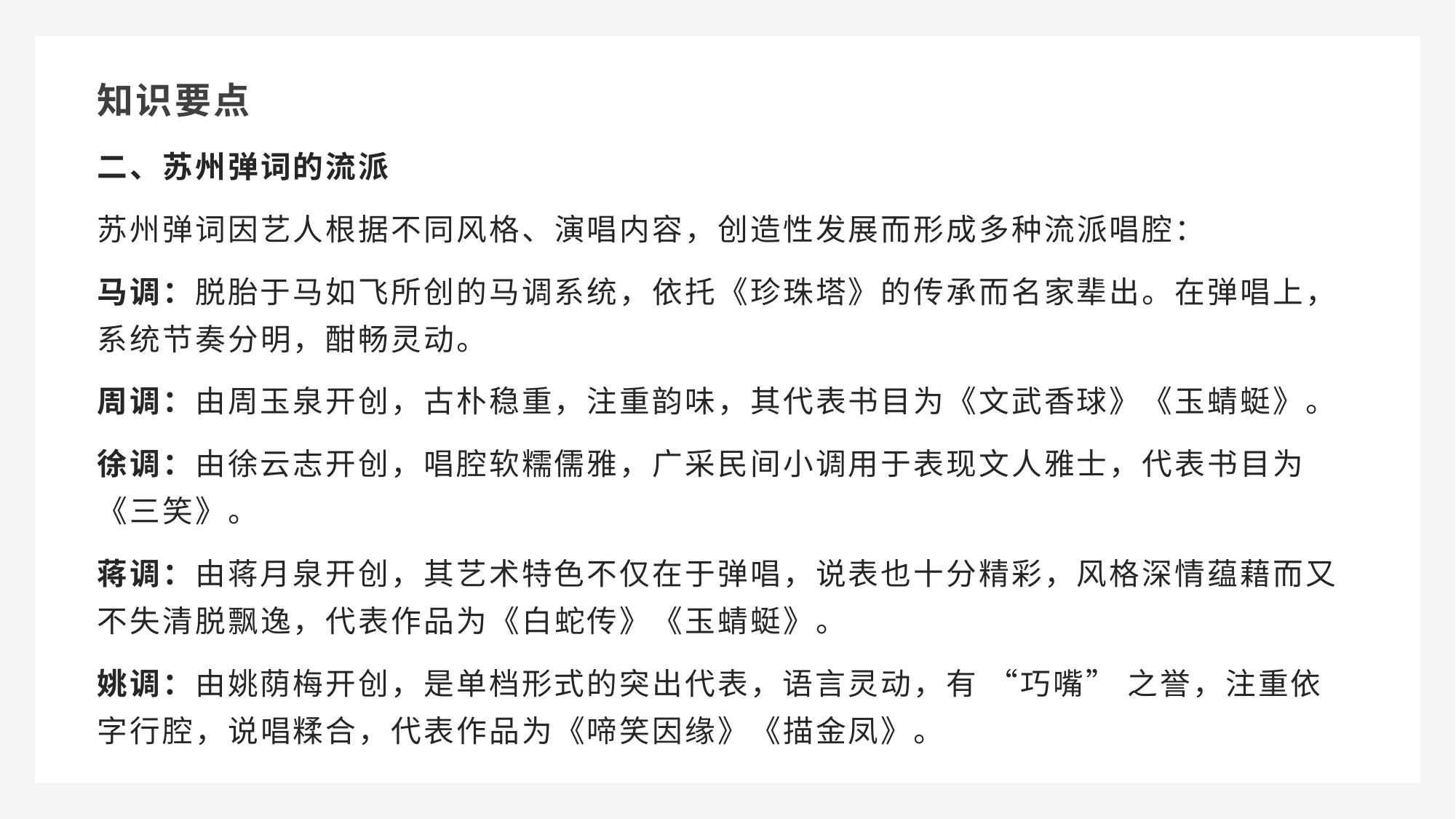

知识要点
二、苏州弹词的流派
苏州弹词因艺人根据不同风格、演唱内容，创造性发展而形成多种流派唱腔：
马调：脱胎于马如飞所创的马调系统，依托《珍珠塔》的传承而名家辈出。在弹唱上，系统节奏分明，酣畅灵动。
周调：由周玉泉开创，古朴稳重，注重韵味，其代表书目为《文武香球》《玉蜻蜓》。
徐调：由徐云志开创，唱腔软糯儒雅，广采民间小调用于表现文人雅士，代表书目为《三笑》。
蒋调：由蒋月泉开创，其艺术特色不仅在于弹唱，说表也十分精彩，风格深情蕴藉而又不失清脱飘逸，代表作品为《白蛇传》《玉蜻蜓》。
姚调：由姚荫梅开创，是单档形式的突出代表，语言灵动，有 “巧嘴” 之誉，注重依字行腔，说唱糅合，代表作品为《啼笑因缘》《描金凤》。